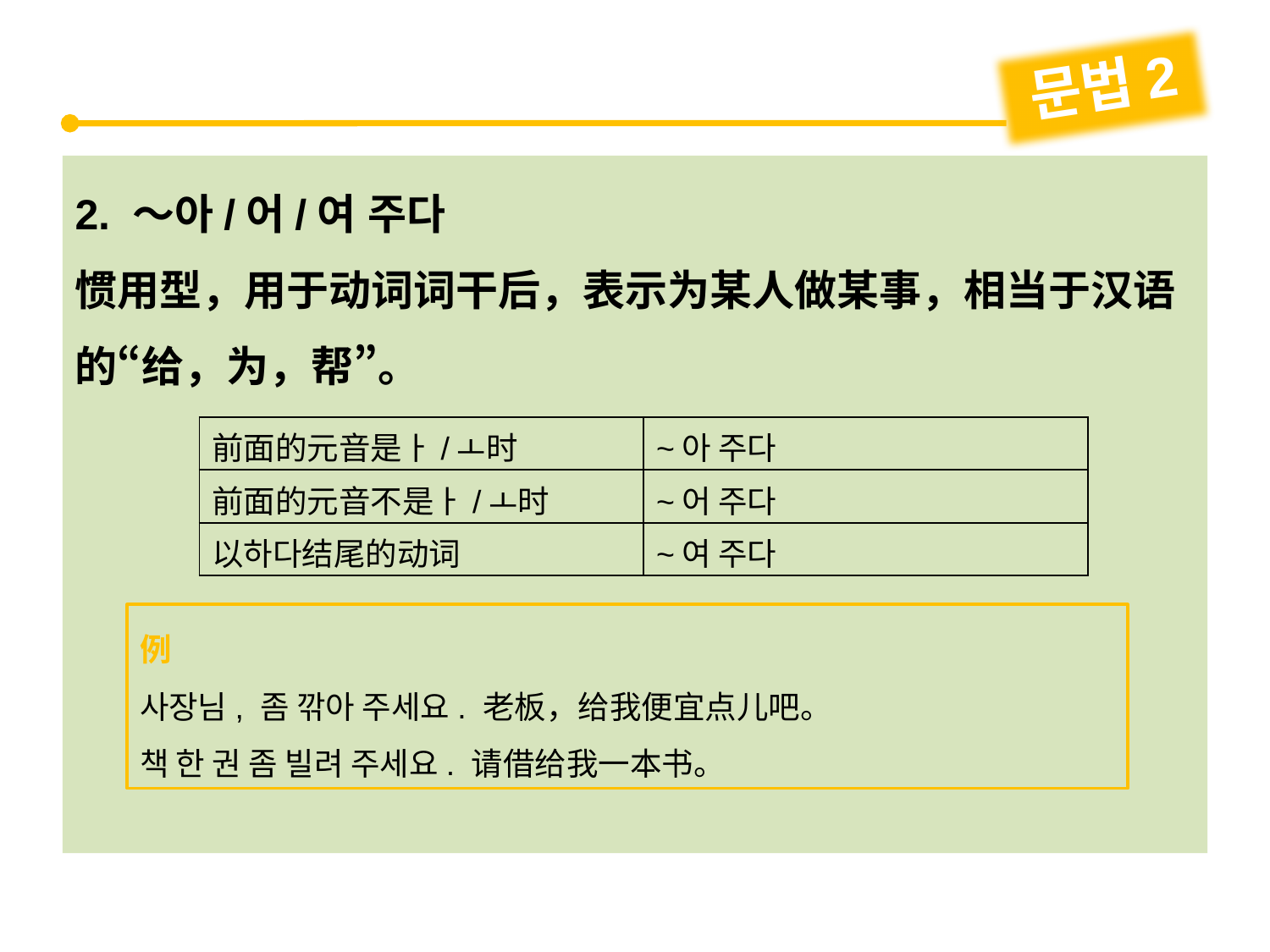

문법2
2. ～아/어/여 주다
惯用型，用于动词词干后，表示为某人做某事，相当于汉语的“给，为，帮”。

| 前面的元音是ㅏ/ㅗ时 | ~아 주다 |
| --- | --- |
| 前面的元音不是ㅏ/ㅗ时 | ~어 주다 |
| 以하다结尾的动词 | ~여 주다 |
例
사장님, 좀 깎아 주세요. 老板，给我便宜点儿吧。
책 한 권 좀 빌려 주세요. 请借给我一本书。